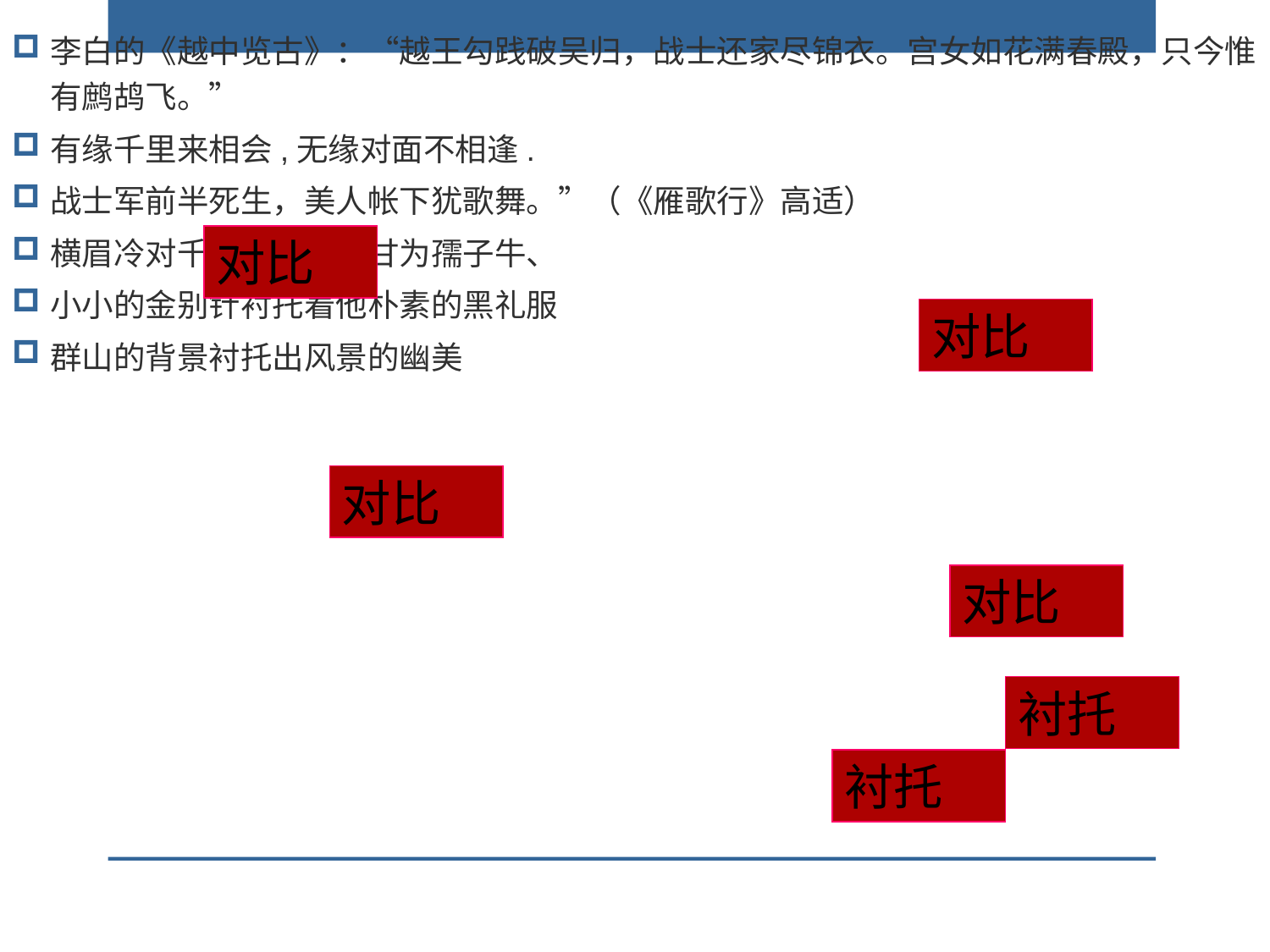

李白的《越中览古》：“越王勾践破吴归，战士还家尽锦衣。宫女如花满春殿，只今惟有鹧鸪飞。”
有缘千里来相会,无缘对面不相逢.
战士军前半死生，美人帐下犹歌舞。”（《雁歌行》高适）
横眉冷对千夫指，俯首甘为孺子牛、
小小的金别针衬托着他朴素的黑礼服
群山的背景衬托出风景的幽美

对比
对比
对比
对比
衬托
衬托